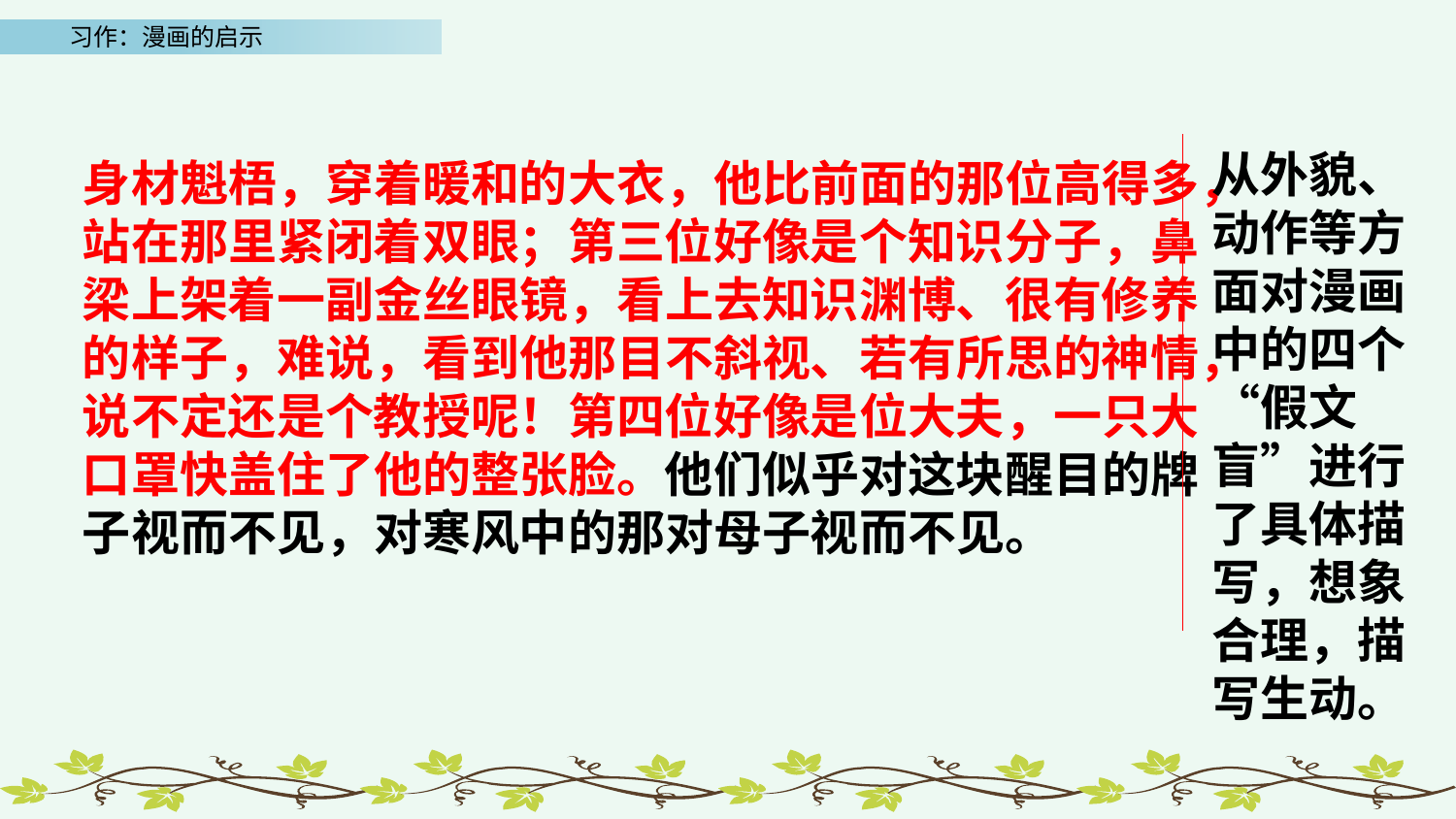

从外貌、动作等方面对漫画中的四个“假文盲”进行了具体描写，想象合理，描写生动。
身材魁梧，穿着暖和的大衣，他比前面的那位高得多，站在那里紧闭着双眼；第三位好像是个知识分子，鼻梁上架着一副金丝眼镜，看上去知识渊博、很有修养的样子，难说，看到他那目不斜视、若有所思的神情，说不定还是个教授呢！第四位好像是位大夫，一只大口罩快盖住了他的整张脸。他们似乎对这块醒目的牌子视而不见，对寒风中的那对母子视而不见。